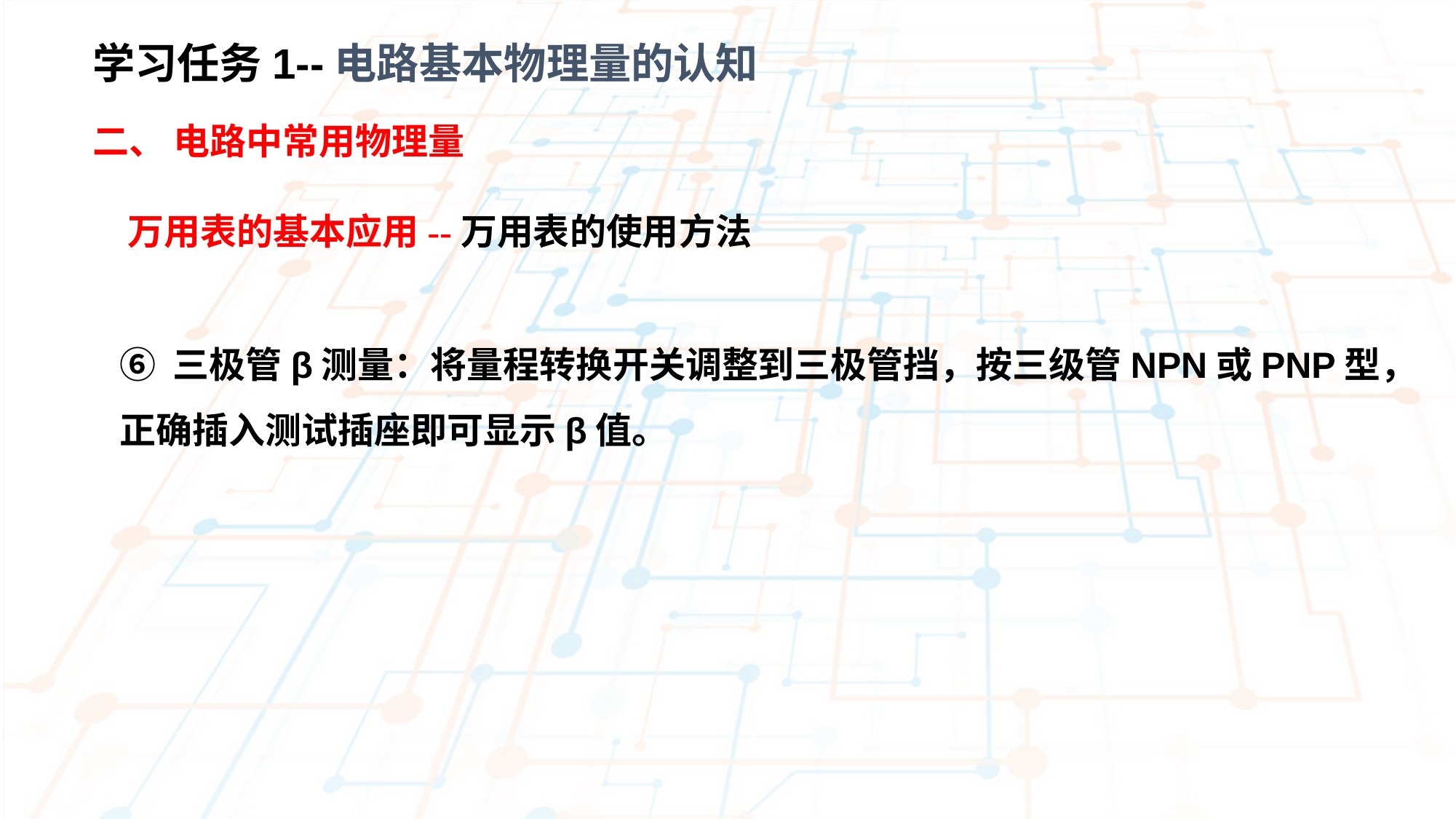

学习任务1--电路基本物理量的认知
二、 电路中常用物理量

 万用表的基本应用--万用表的使用方法

⑥ 三极管β测量：将量程转换开关调整到三极管挡，按三级管NPN或PNP型，正确插入测试插座即可显示β值。